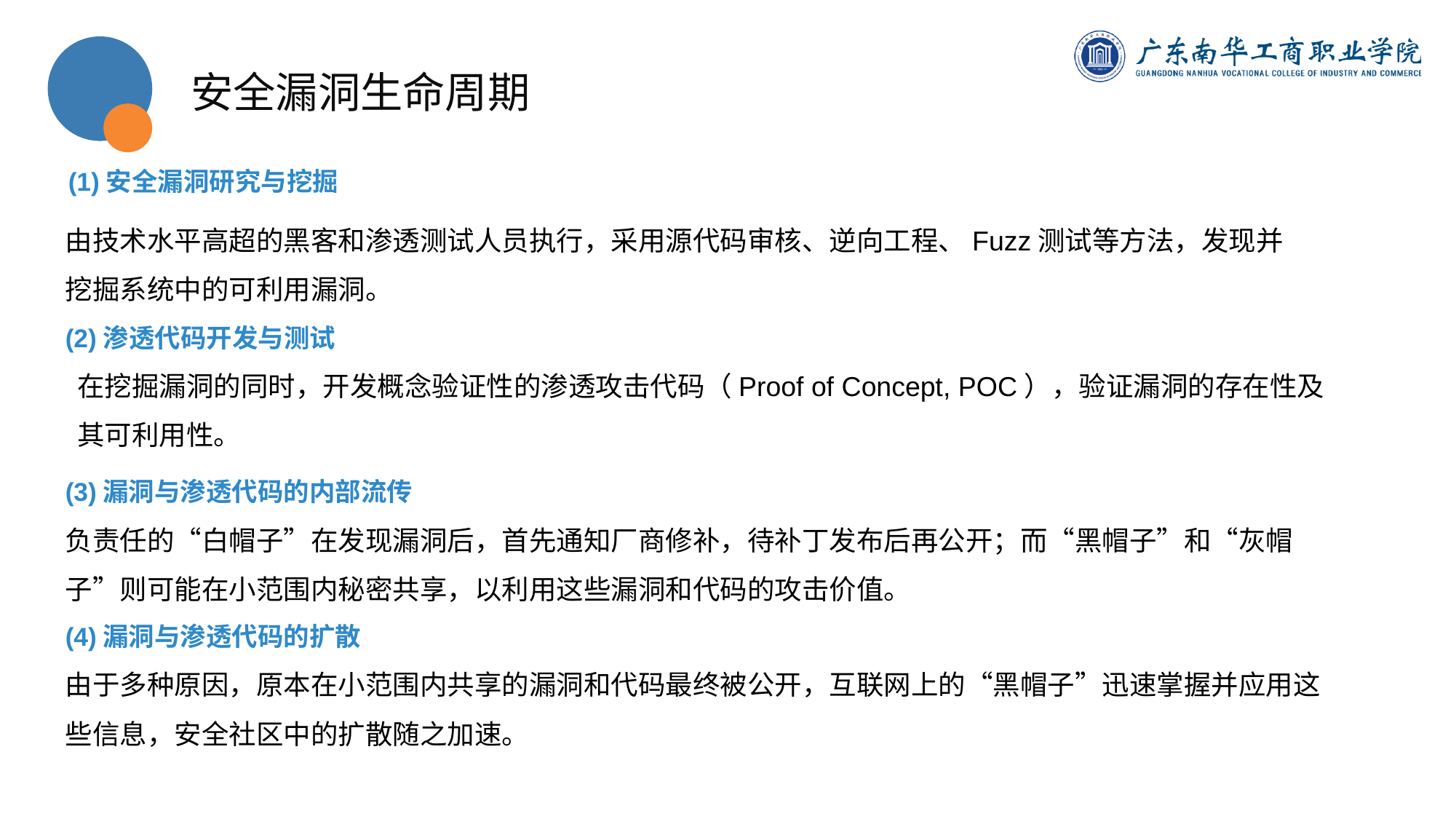

安全漏洞生命周期

(1)安全漏洞研究与挖掘
01
02
03
04
由技术水平高超的黑客和渗透测试人员执行，采用源代码审核、逆向工程、Fuzz测试等方法，发现并挖掘系统中的可利用漏洞。
(2)渗透代码开发与测试
在挖掘漏洞的同时，开发概念验证性的渗透攻击代码（Proof of Concept, POC），验证漏洞的存在性及其可利用性。
(3)漏洞与渗透代码的内部流传
负责任的“白帽子”在发现漏洞后，首先通知厂商修补，待补丁发布后再公开；而“黑帽子”和“灰帽子”则可能在小范围内秘密共享，以利用这些漏洞和代码的攻击价值。
(4)漏洞与渗透代码的扩散
由于多种原因，原本在小范围内共享的漏洞和代码最终被公开，互联网上的“黑帽子”迅速掌握并应用这些信息，安全社区中的扩散随之加速。